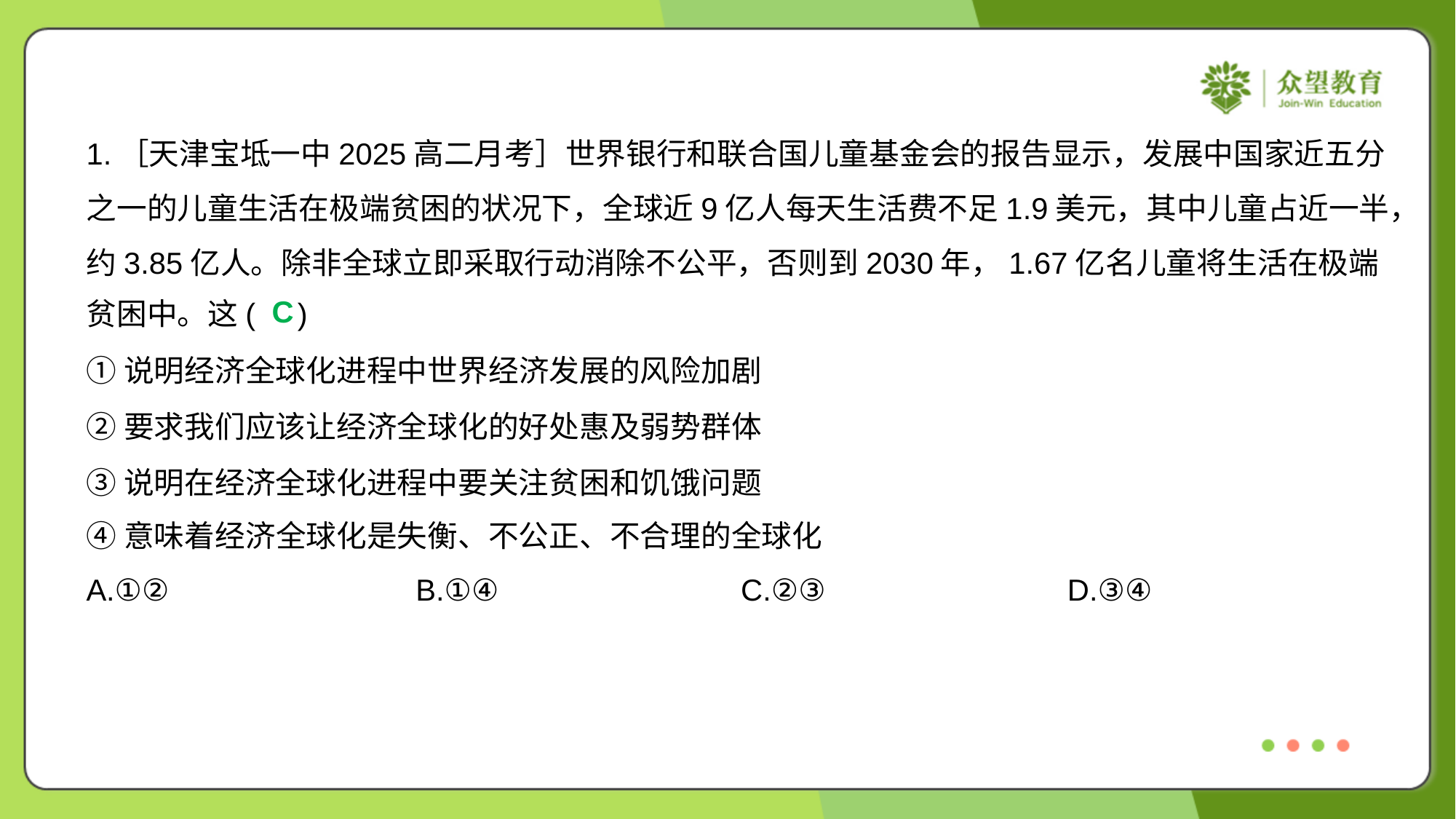

1.［天津宝坻一中2025高二月考］世界银行和联合国儿童基金会的报告显示，发展中国家近五分
之一的儿童生活在极端贫困的状况下，全球近9亿人每天生活费不足1.9美元，其中儿童占近一半，
约3.85亿人。除非全球立即采取行动消除不公平，否则到2030年，1.67亿名儿童将生活在极端
贫困中。这(     )
C
①说明经济全球化进程中世界经济发展的风险加剧
②要求我们应该让经济全球化的好处惠及弱势群体
③说明在经济全球化进程中要关注贫困和饥饿问题
④意味着经济全球化是失衡、不公正、不合理的全球化
A.①②	B.①④	C.②③	D.③④